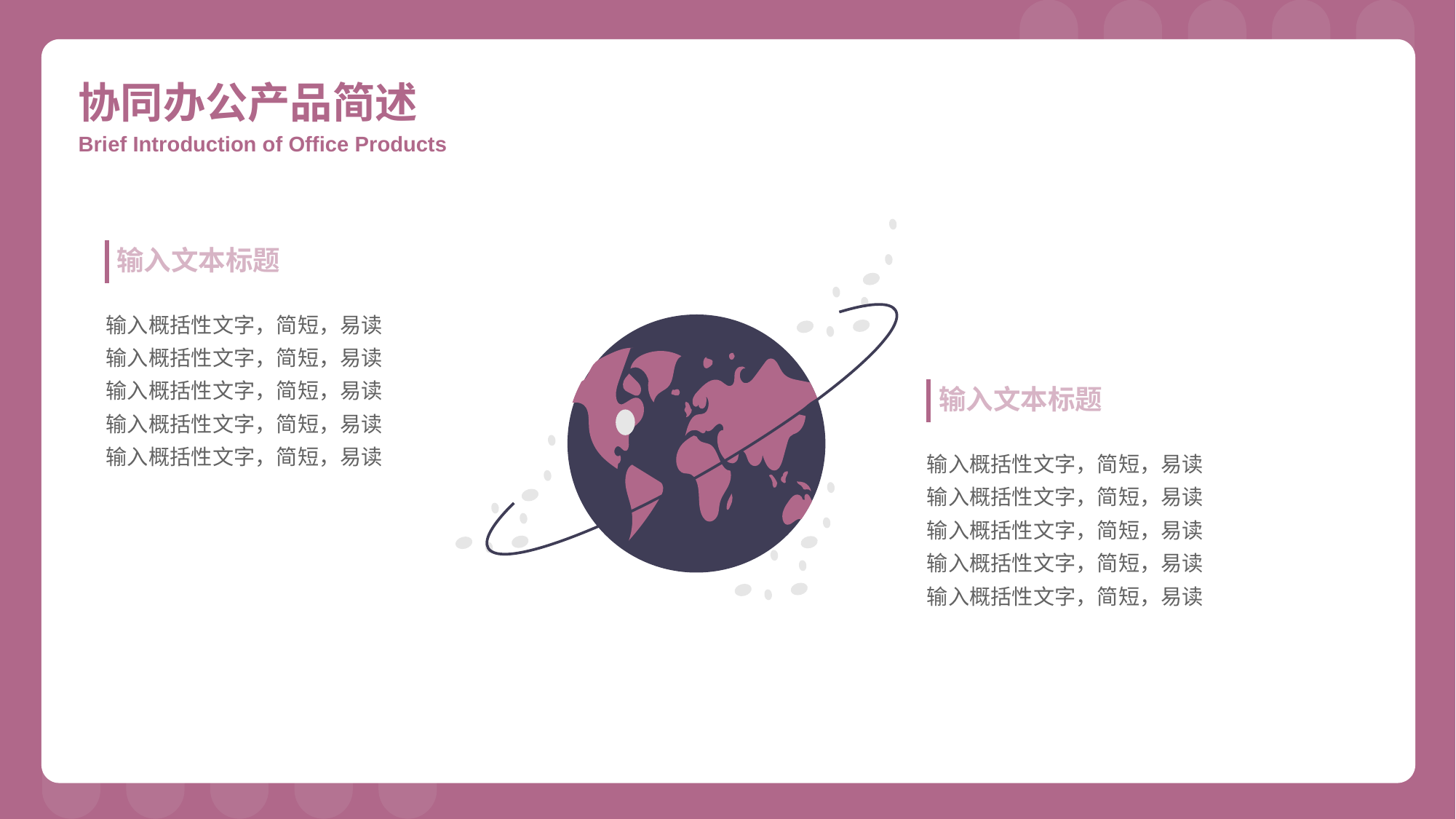

协同办公产品简述
Brief Introduction of Office Products

输入文本标题
输入概括性文字，简短，易读
输入概括性文字，简短，易读
输入概括性文字，简短，易读
输入概括性文字，简短，易读
输入概括性文字，简短，易读
输入文本标题
输入概括性文字，简短，易读
输入概括性文字，简短，易读
输入概括性文字，简短，易读
输入概括性文字，简短，易读
输入概括性文字，简短，易读